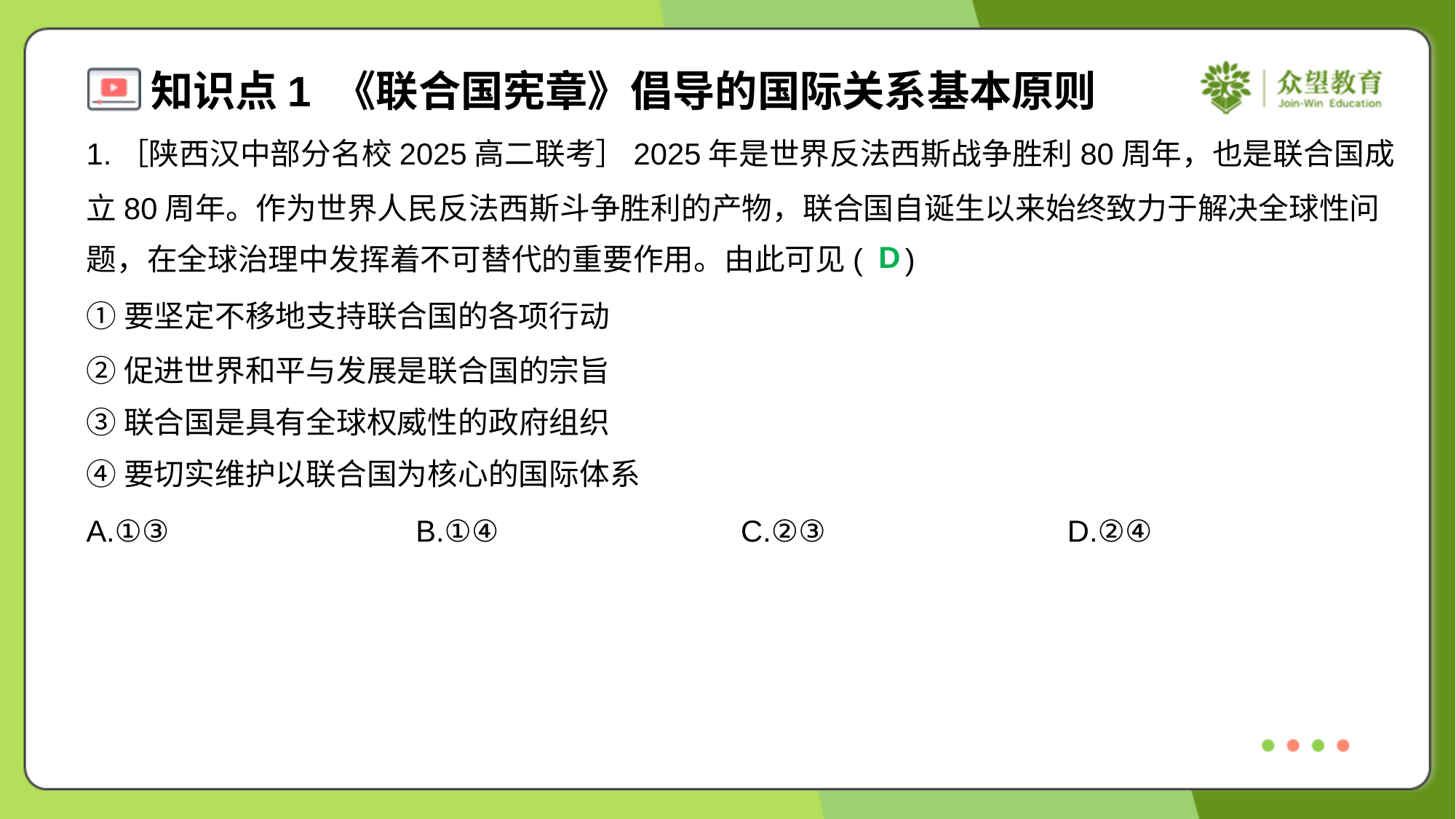

1.［陕西汉中部分名校2025高二联考］2025年是世界反法西斯战争胜利80周年，也是联合国成
立80周年。作为世界人民反法西斯斗争胜利的产物，联合国自诞生以来始终致力于解决全球性问
题，在全球治理中发挥着不可替代的重要作用。由此可见(     )
D
①要坚定不移地支持联合国的各项行动
②促进世界和平与发展是联合国的宗旨
③联合国是具有全球权威性的政府组织
④要切实维护以联合国为核心的国际体系
A.①③	B.①④	C.②③	D.②④